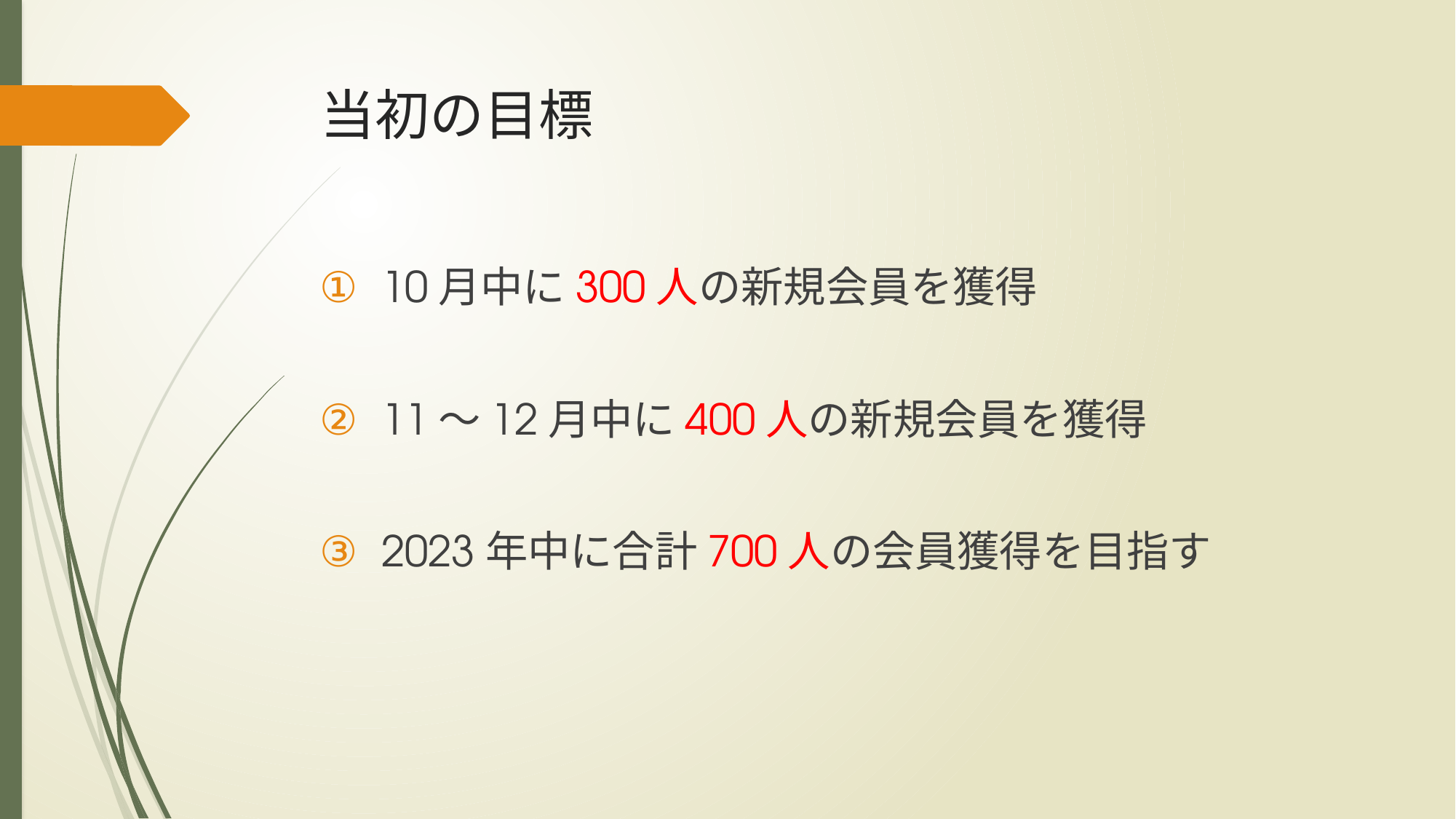

# 当初の目標
10月中に300人の新規会員を獲得

11～12月中に400人の新規会員を獲得

2023年中に合計700人の会員獲得を目指す